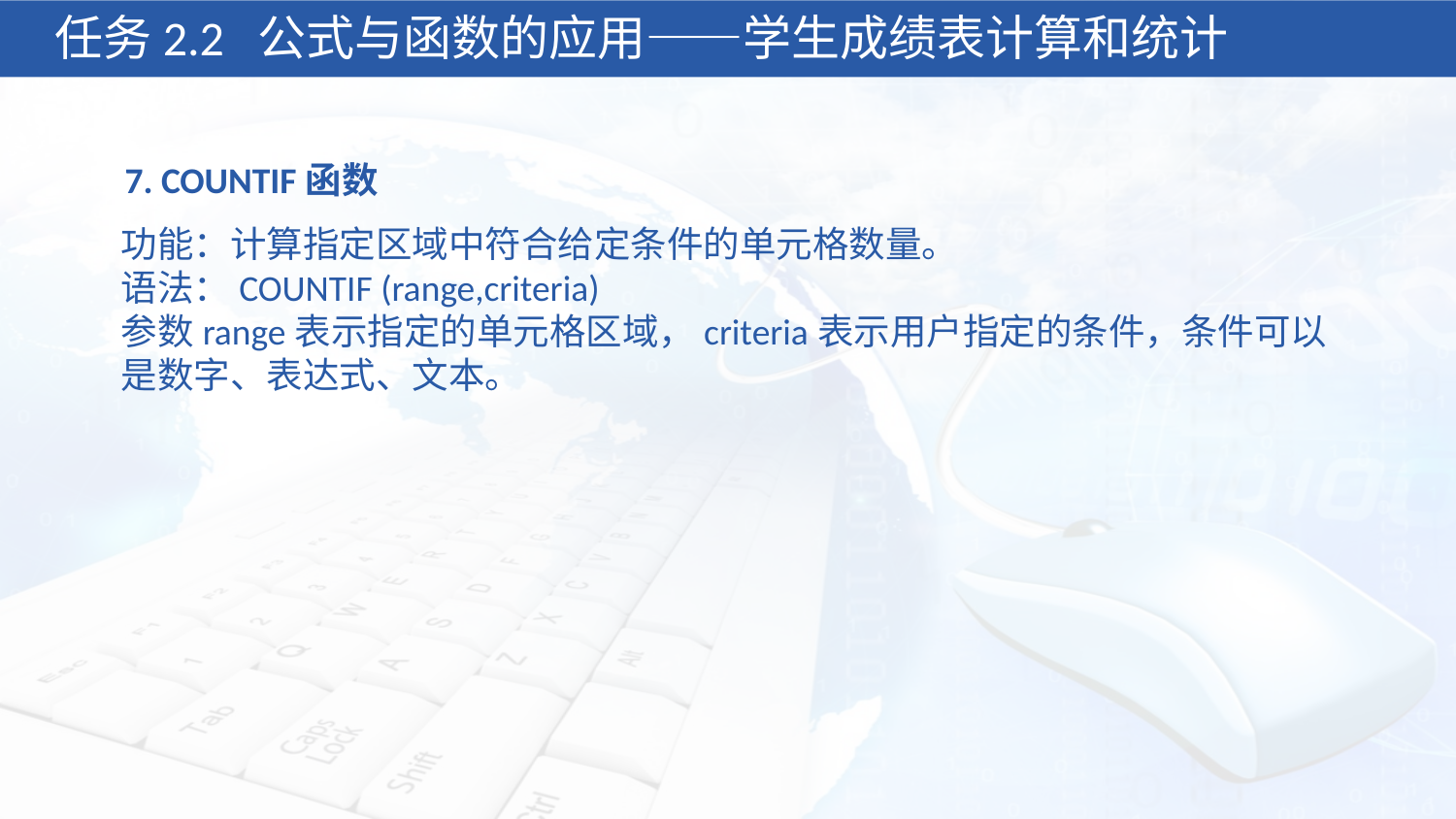

任务2.2  公式与函数的应用——学生成绩表计算和统计
7. COUNTIF函数
功能：计算指定区域中符合给定条件的单元格数量。
语法：COUNTIF (range,criteria)
参数range表示指定的单元格区域，criteria表示用户指定的条件，条件可以是数字、表达式、文本。